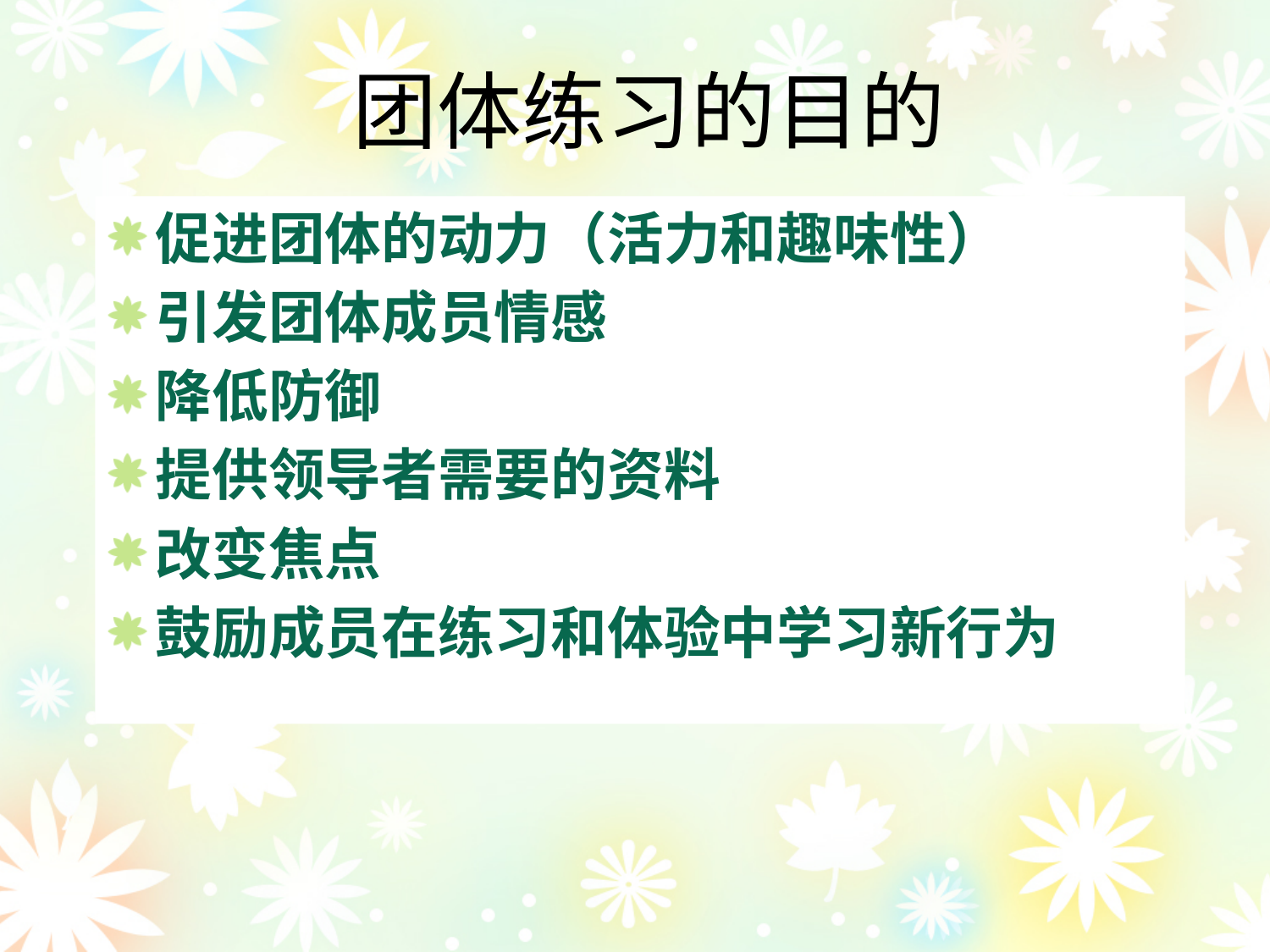

团体练习的目的
促进团体的动力（活力和趣味性）
引发团体成员情感
降低防御
提供领导者需要的资料
改变焦点
鼓励成员在练习和体验中学习新行为